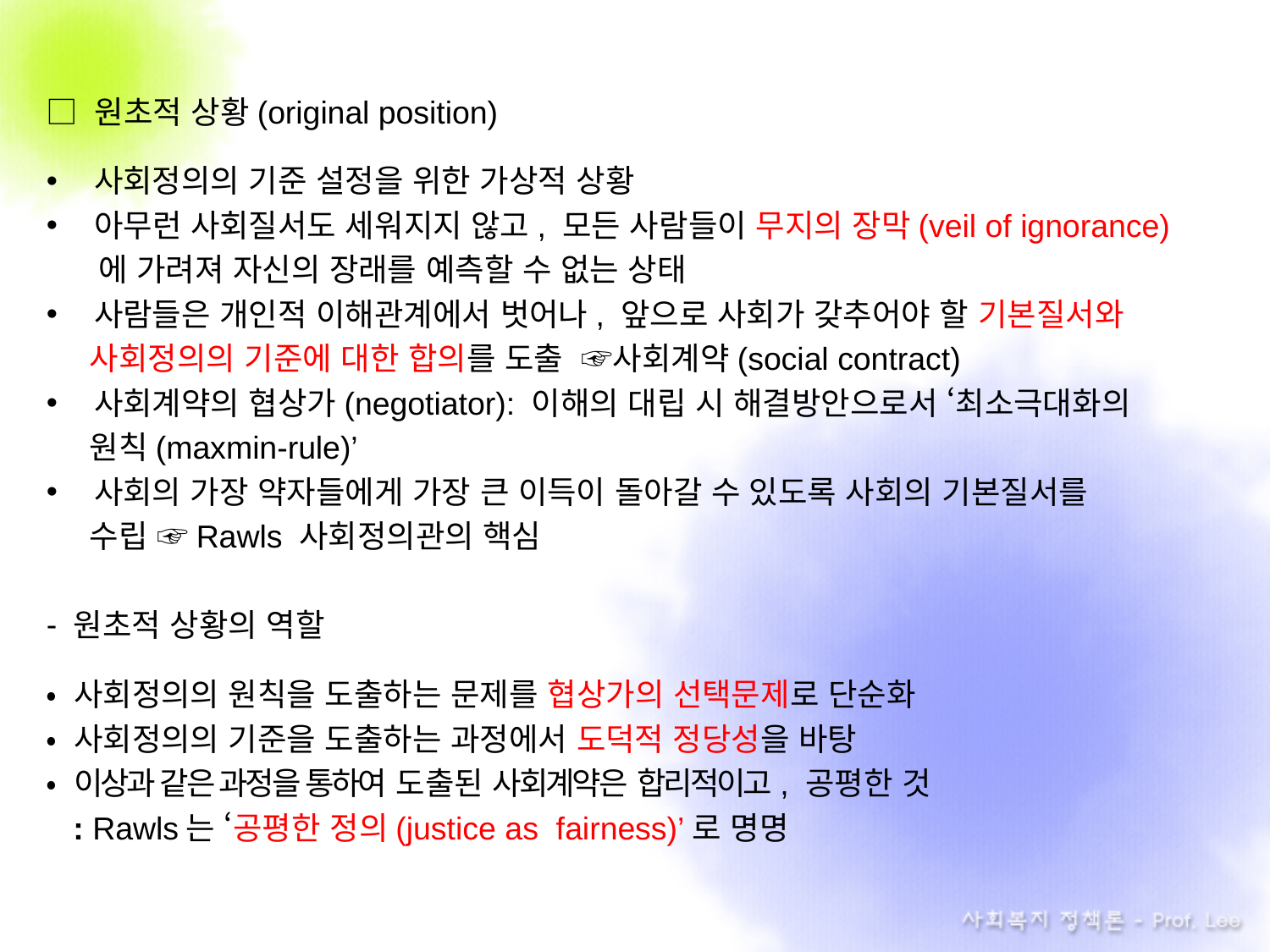

□ 원초적 상황(original position)

사회정의의 기준 설정을 위한 가상적 상황
아무런 사회질서도 세워지지 않고, 모든 사람들이 무지의 장막(veil of ignorance)
     에 가려져 자신의 장래를 예측할 수 없는 상태
사람들은 개인적 이해관계에서 벗어나, 앞으로 사회가 갖추어야 할 기본질서와
    사회정의의 기준에 대한 합의를 도출  ☞사회계약(social contract)
사회계약의 협상가(negotiator): 이해의 대립 시 해결방안으로서 ‘최소극대화의
    원칙(maxmin-rule)’
사회의 가장 약자들에게 가장 큰 이득이 돌아갈 수 있도록 사회의 기본질서를
    수립 ☞Rawls 사회정의관의 핵심

 원초적 상황의 역할

• 사회정의의 원칙을 도출하는 문제를 협상가의 선택문제로 단순화
• 사회정의의 기준을 도출하는 과정에서 도덕적 정당성을 바탕
• 이상과 같은 과정을 통하여 도출된 사회계약은 합리적이고, 공평한 것
   : Rawls는 ‘공평한 정의(justice as  fairness)’로 명명